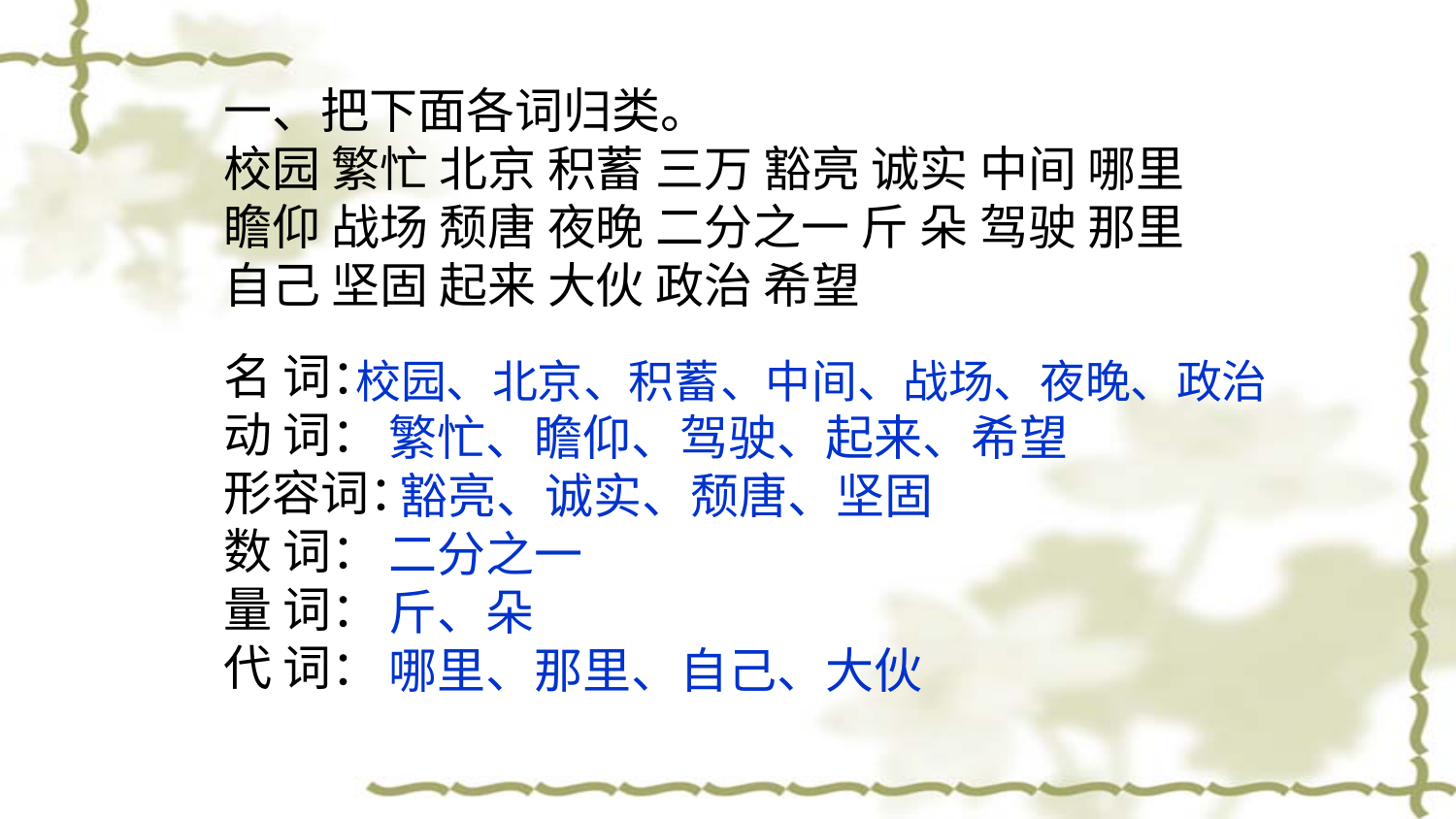

一、把下面各词归类。
校园 繁忙 北京 积蓄 三万 豁亮 诚实 中间 哪里 瞻仰 战场 颓唐 夜晚 二分之一 斤 朵 驾驶 那里 自己 坚固 起来 大伙 政治 希望

名 词：
动 词：
形容词：
数 词：
量 词：
代 词：
校园、北京、积蓄、中间、战场、夜晚、政治
  繁忙、瞻仰、驾驶、起来、希望
   豁亮、诚实、颓唐、坚固
  二分之一
  斤、朵
  哪里、那里、自己、大伙